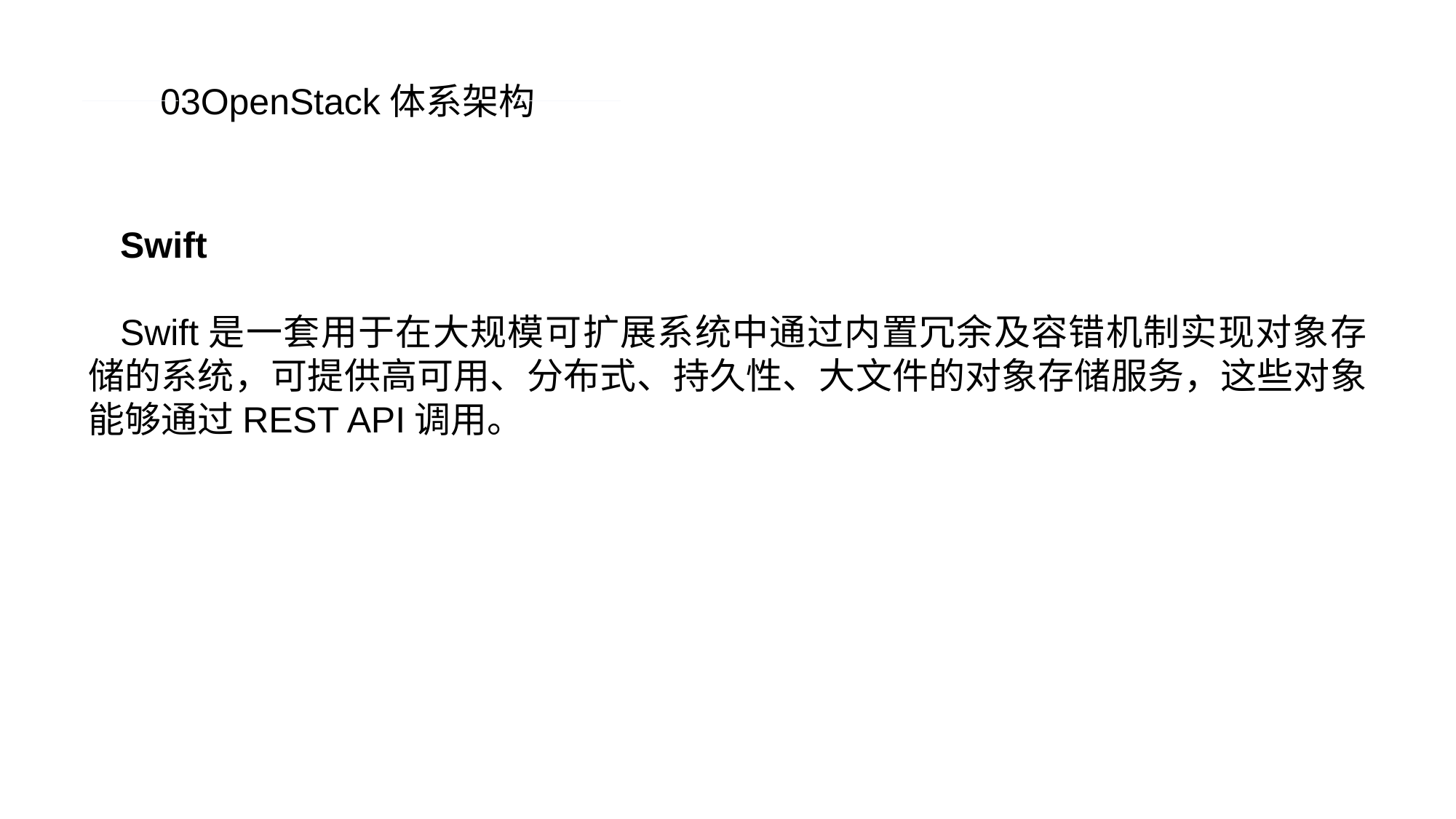

03OpenStack体系架构
Swift

Swift是一套用于在大规模可扩展系统中通过内置冗余及容错机制实现对象存储的系统，可提供高可用、分布式、持久性、大文件的对象存储服务，这些对象能够通过REST API调用。

PPT模板 http://www.1ppt.com/moban/